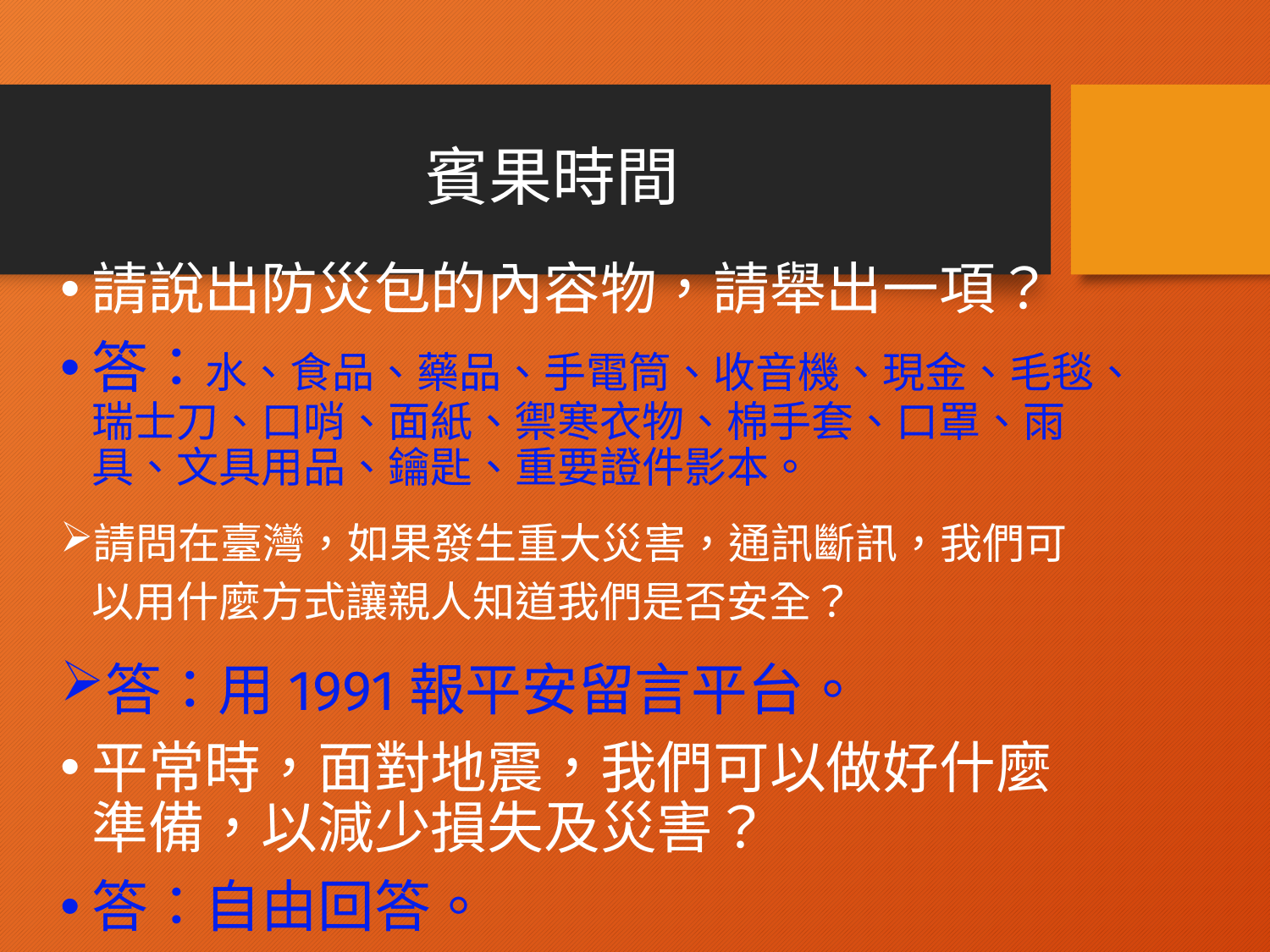

# 賓果時間
請說出防災包的內容物，請舉出一項？
答：水、食品、藥品、手電筒、收音機、現金、毛毯、瑞士刀、口哨、面紙、禦寒衣物、棉手套、口罩、雨具、文具用品、鑰匙、重要證件影本。
請問在臺灣，如果發生重大災害，通訊斷訊，我們可以用什麼方式讓親人知道我們是否安全？
答：用1991報平安留言平台。
平常時，面對地震，我們可以做好什麼準備，以減少損失及災害？
答：自由回答。